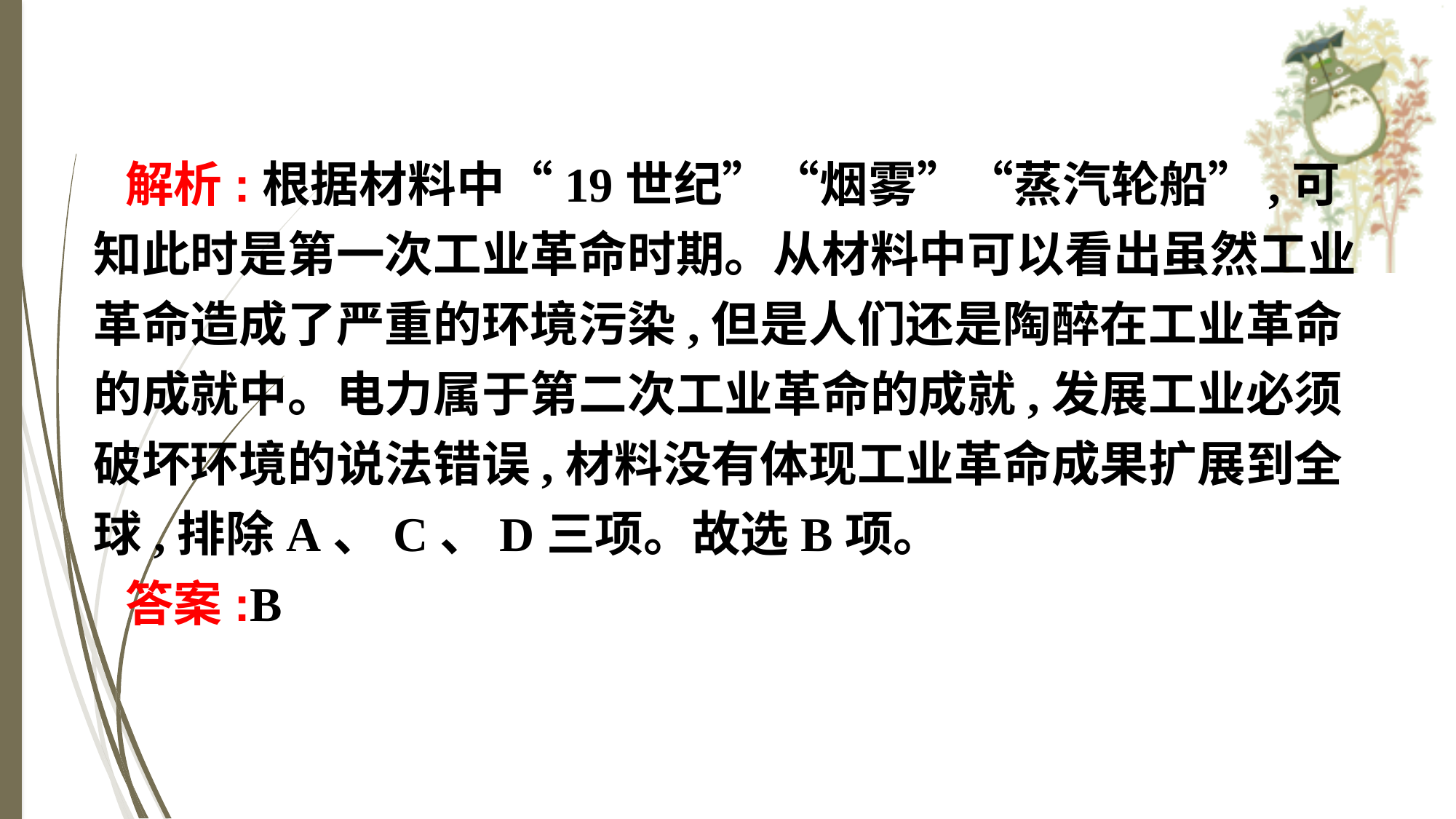

解析:根据材料中“19世纪”“烟雾”“蒸汽轮船”,可知此时是第一次工业革命时期。从材料中可以看出虽然工业革命造成了严重的环境污染,但是人们还是陶醉在工业革命的成就中。电力属于第二次工业革命的成就,发展工业必须破坏环境的说法错误,材料没有体现工业革命成果扩展到全球,排除A、C、D三项。故选B项。
答案:B